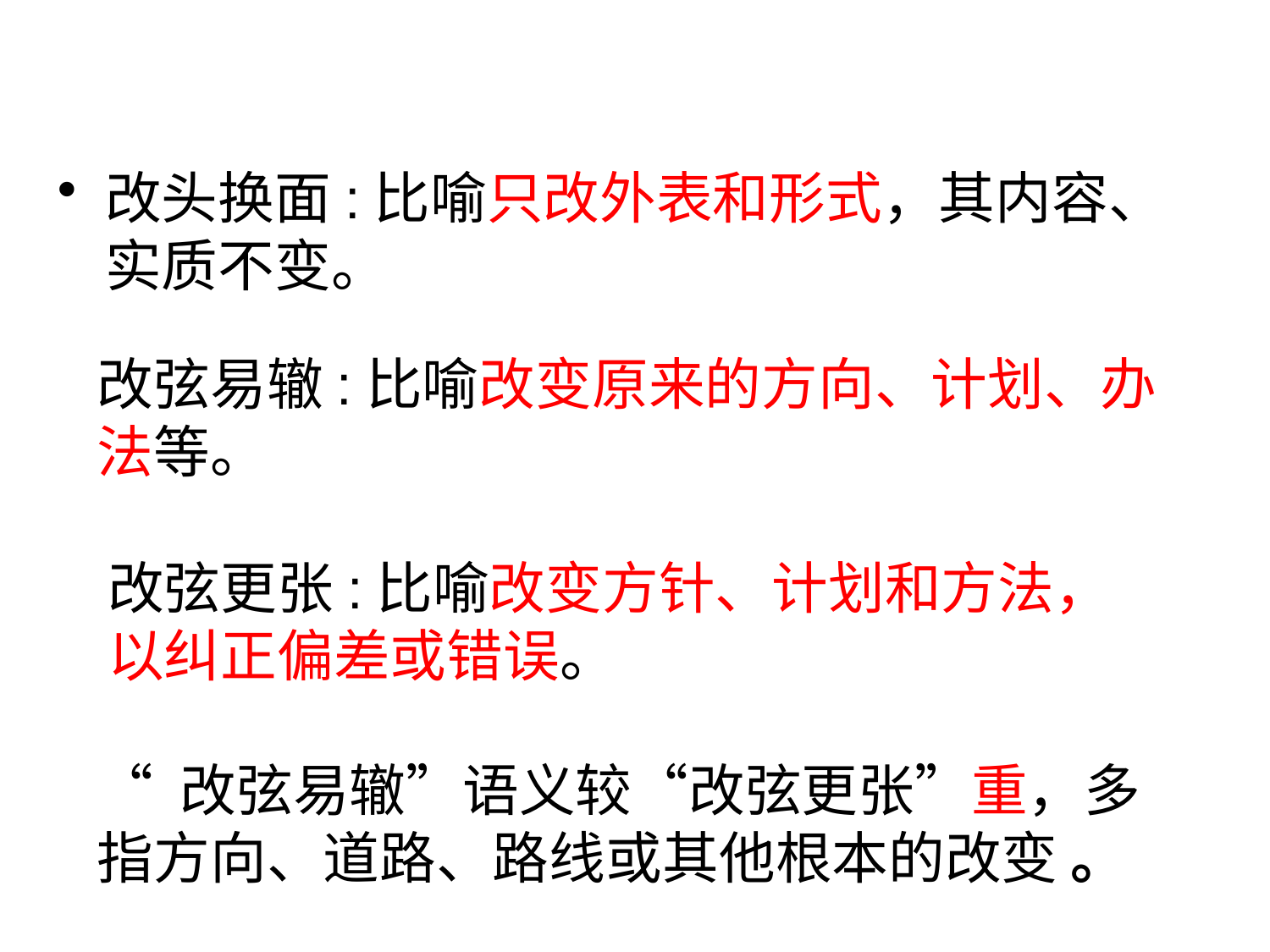

改头换面:比喻只改外表和形式，其内容、实质不变。
改弦易辙:比喻改变原来的方向、计划、办法等。
改弦更张:比喻改变方针、计划和方法，以纠正偏差或错误。
“ 改弦易辙”语义较“改弦更张”重，多指方向、道路、路线或其他根本的改变 。